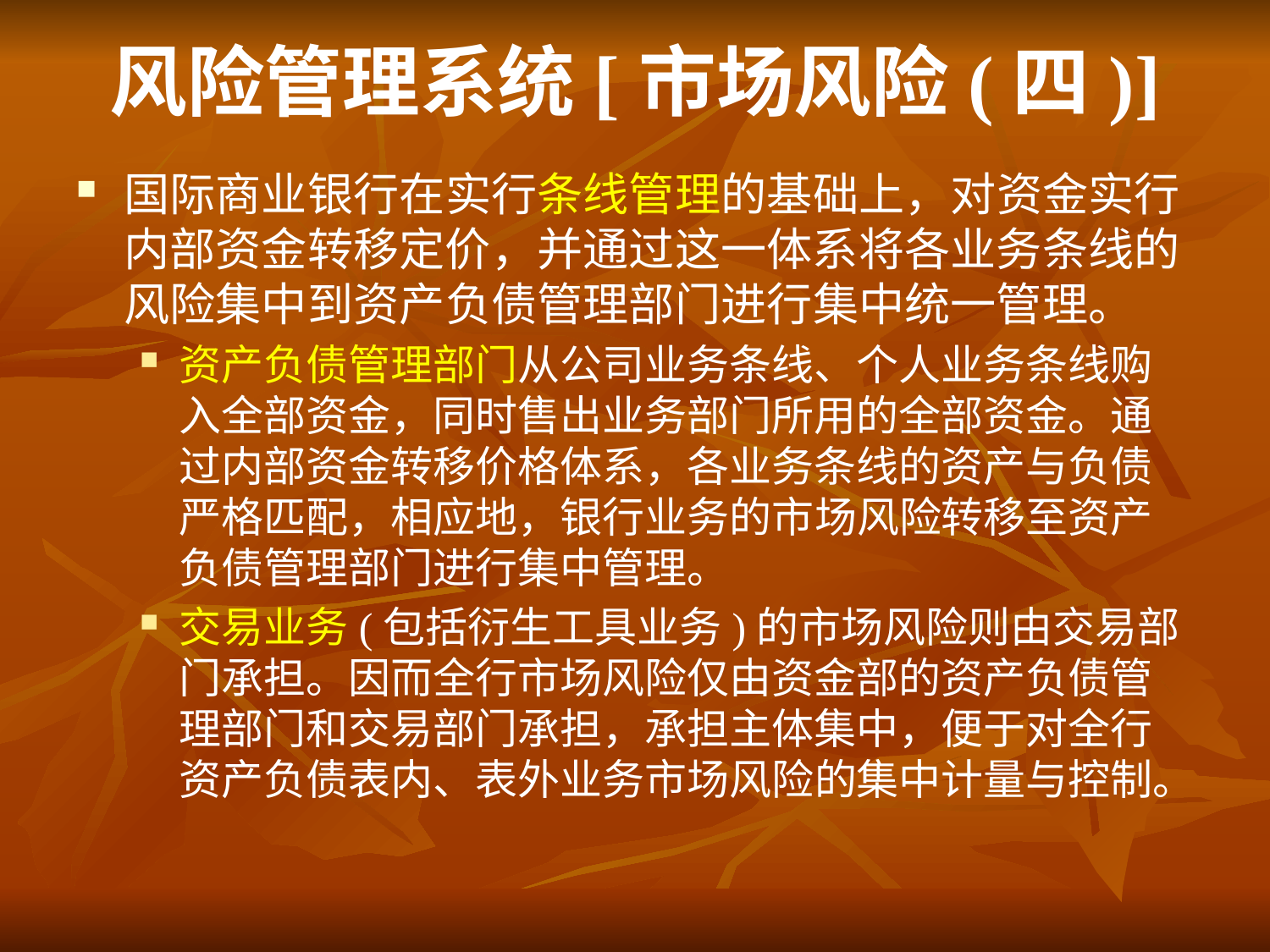

# 风险管理系统[市场风险(四)]
国际商业银行在实行条线管理的基础上，对资金实行内部资金转移定价，并通过这一体系将各业务条线的风险集中到资产负债管理部门进行集中统一管理。
资产负债管理部门从公司业务条线、个人业务条线购入全部资金，同时售出业务部门所用的全部资金。通过内部资金转移价格体系，各业务条线的资产与负债严格匹配，相应地，银行业务的市场风险转移至资产负债管理部门进行集中管理。
交易业务(包括衍生工具业务)的市场风险则由交易部门承担。因而全行市场风险仅由资金部的资产负债管理部门和交易部门承担，承担主体集中，便于对全行资产负债表内、表外业务市场风险的集中计量与控制。